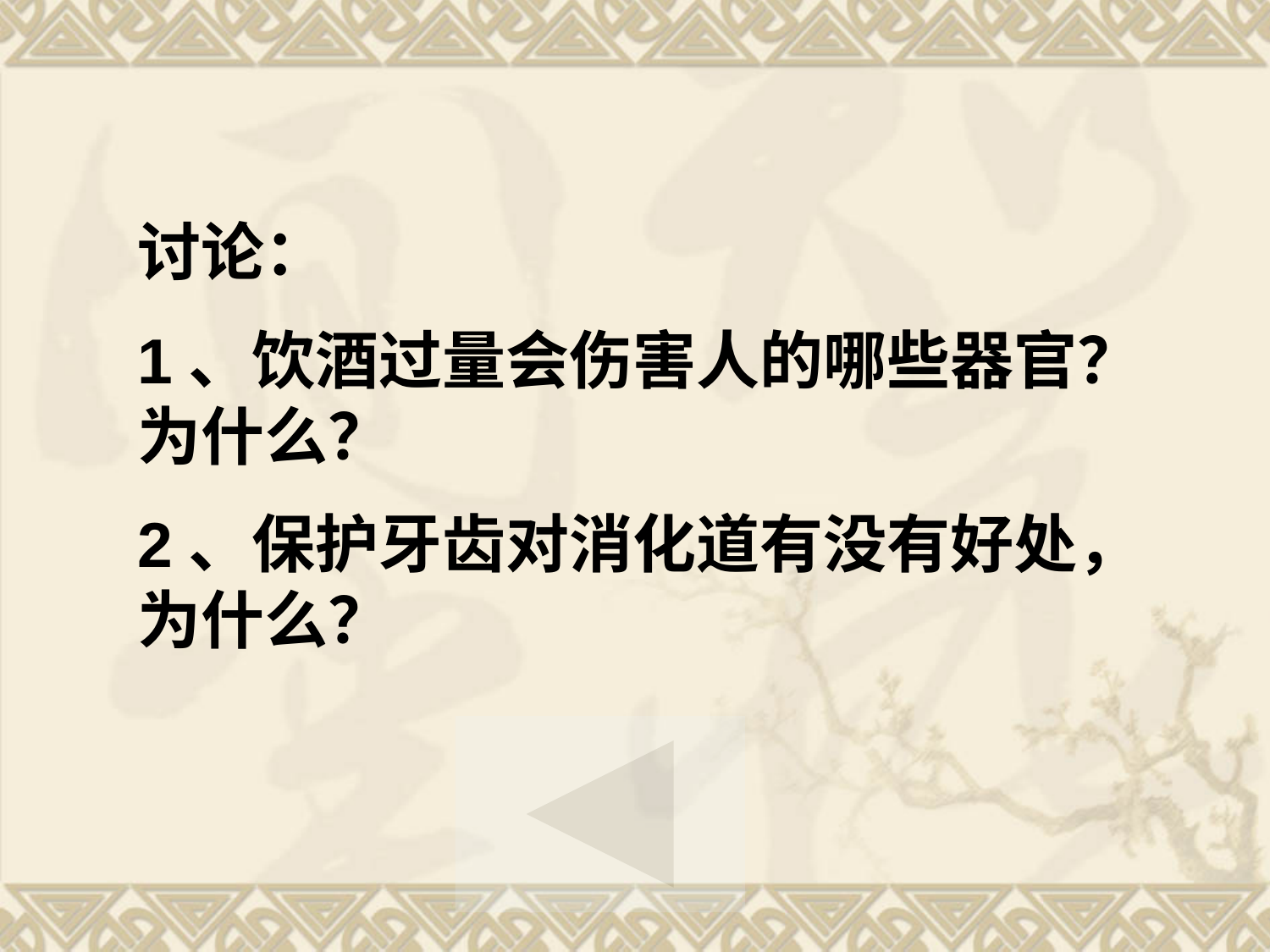

讨论：
1、饮酒过量会伤害人的哪些器官？为什么？
2、保护牙齿对消化道有没有好处，为什么？